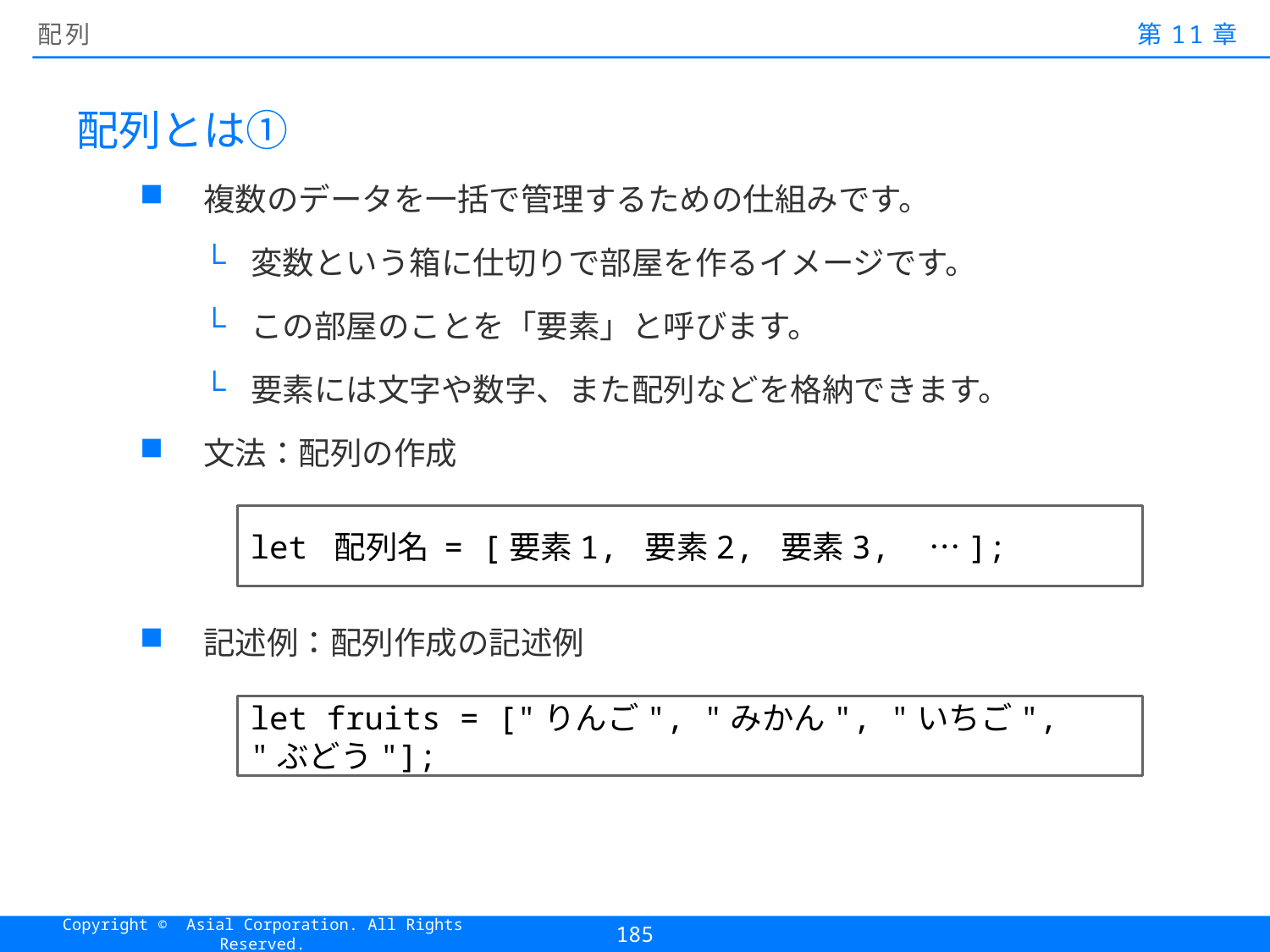

# 配列
第11章
配列とは①
複数のデータを一括で管理するための仕組みです。
変数という箱に仕切りで部屋を作るイメージです。
この部屋のことを「要素」と呼びます。
要素には文字や数字、また配列などを格納できます。
文法：配列の作成

記述例：配列作成の記述例
let 配列名 = [要素1, 要素2, 要素3,　…];
let fruits = ["りんご", "みかん", "いちご", "ぶどう"];
185